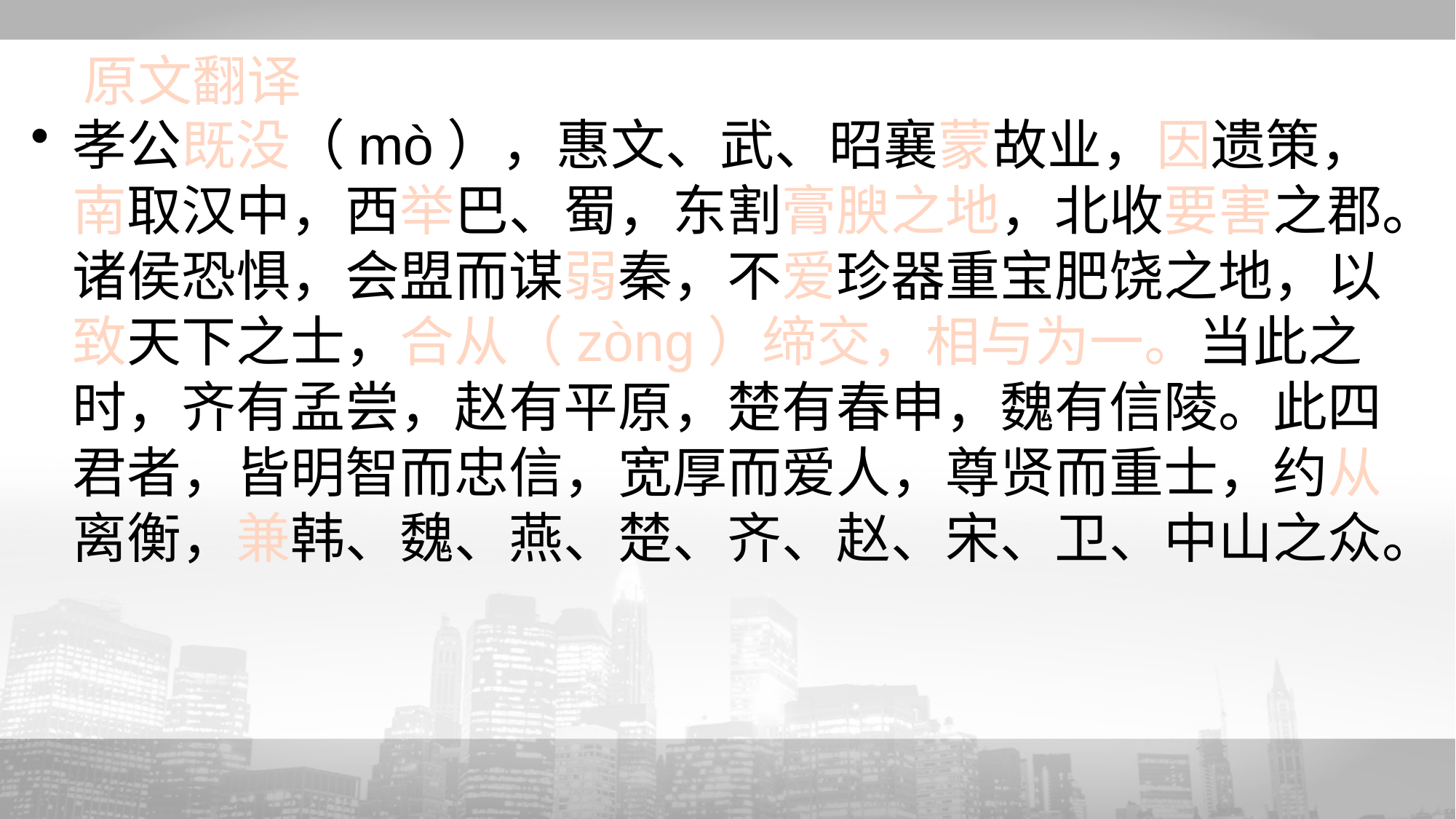

# 原文翻译
孝公既没（mò），惠文、武、昭襄蒙故业，因遗策，南取汉中，西举巴、蜀，东割膏腴之地，北收要害之郡。诸侯恐惧，会盟而谋弱秦，不爱珍器重宝肥饶之地，以致天下之士，合从（zòng）缔交，相与为一。当此之时，齐有孟尝，赵有平原，楚有春申，魏有信陵。此四君者，皆明智而忠信，宽厚而爱人，尊贤而重士，约从离衡，兼韩、魏、燕、楚、齐、赵、宋、卫、中山之众。